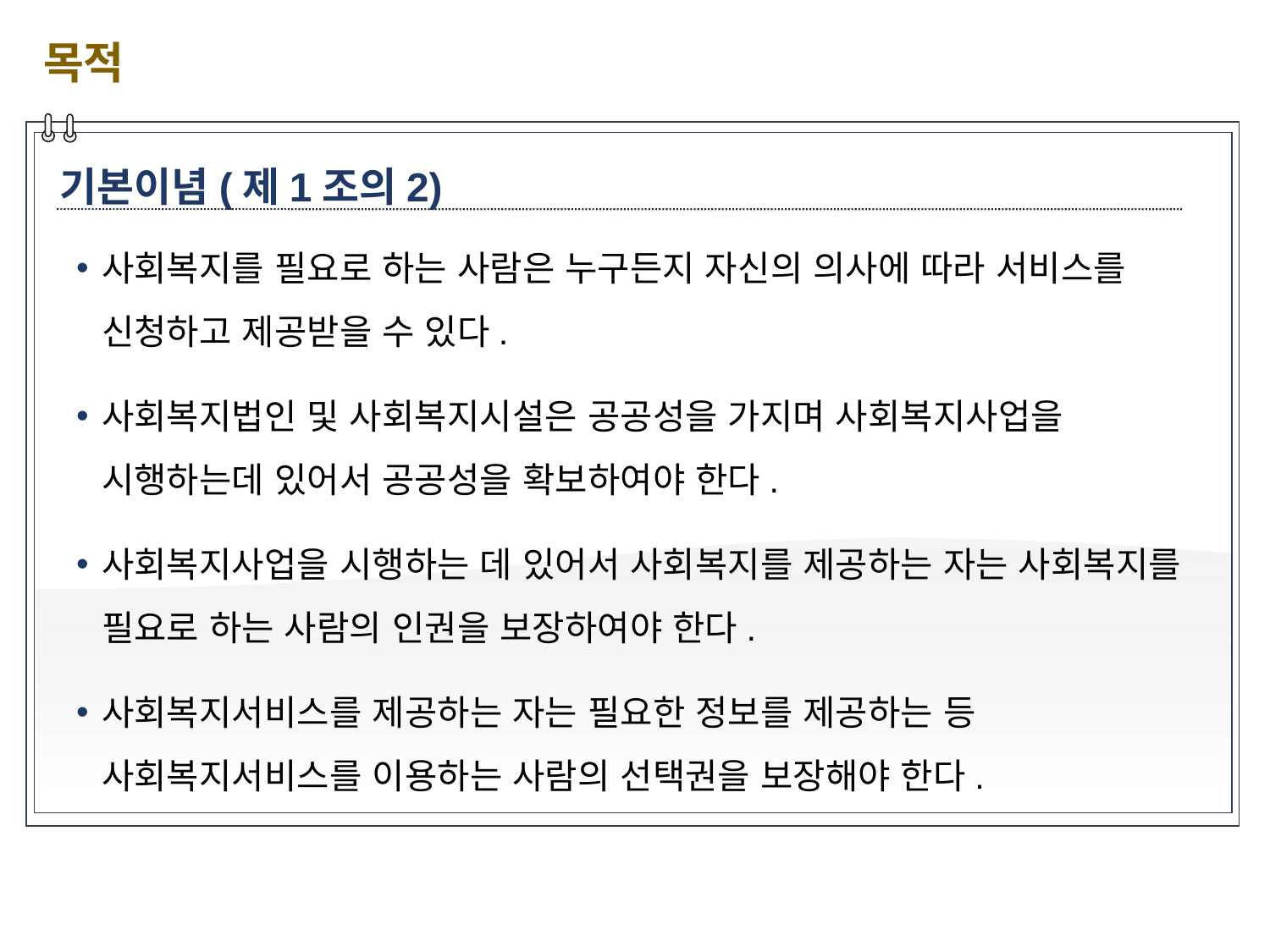

목적

기본이념(제1조의2)

사회복지를 필요로 하는 사람은 누구든지 자신의 의사에 따라 서비스를 신청하고 제공받을 수 있다.
사회복지법인 및 사회복지시설은 공공성을 가지며 사회복지사업을 시행하는데 있어서 공공성을 확보하여야 한다.
사회복지사업을 시행하는 데 있어서 사회복지를 제공하는 자는 사회복지를 필요로 하는 사람의 인권을 보장하여야 한다.
사회복지서비스를 제공하는 자는 필요한 정보를 제공하는 등 사회복지서비스를 이용하는 사람의 선택권을 보장해야 한다.